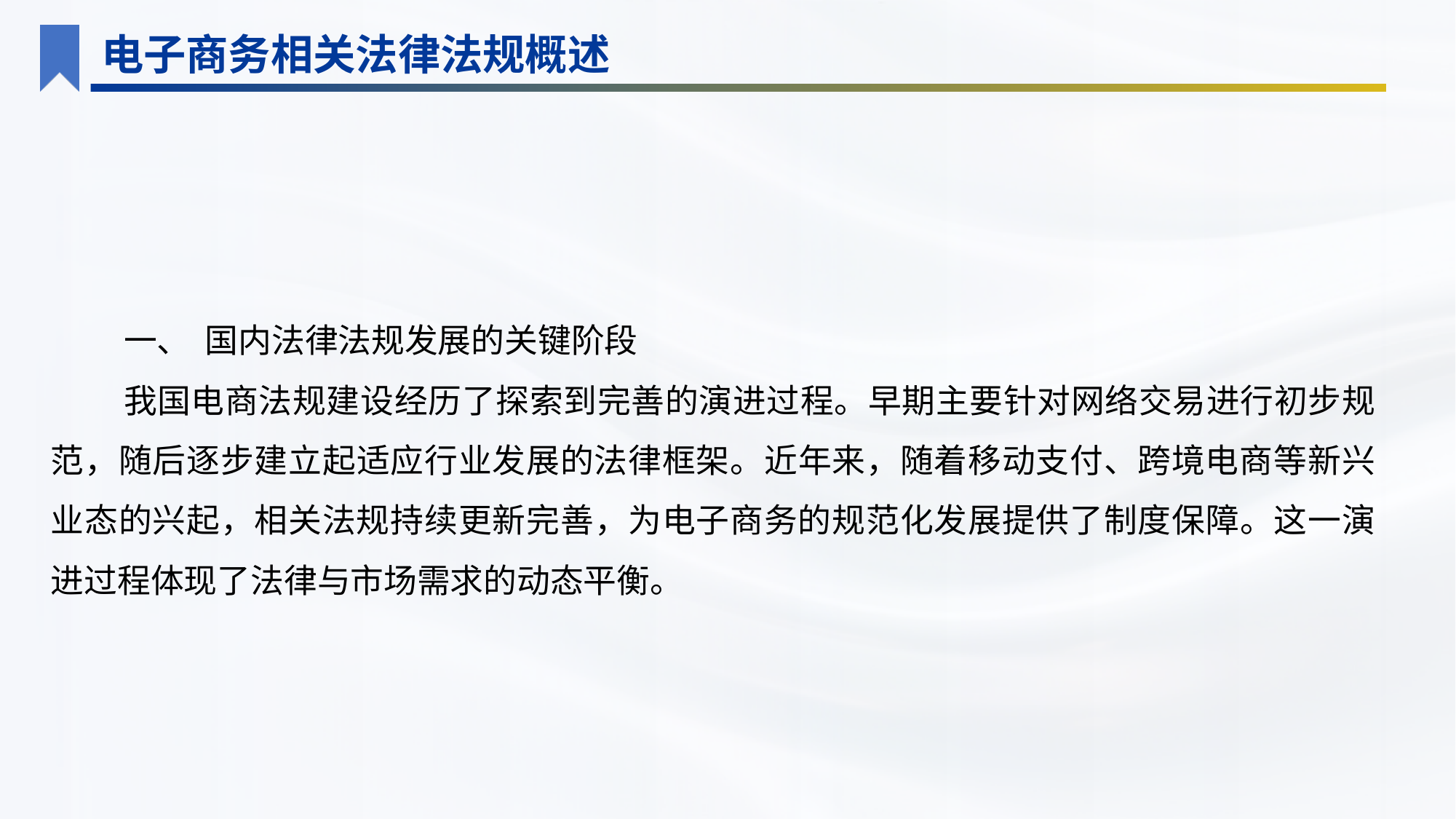

电子商务相关法律法规概述
一、  国内法律法规发展的关键阶段
我国电商法规建设经历了探索到完善的演进过程。早期主要针对网络交易进行初步规范，随后逐步建立起适应行业发展的法律框架。近年来，随着移动支付、跨境电商等新兴业态的兴起，相关法规持续更新完善，为电子商务的规范化发展提供了制度保障。这一演进过程体现了法律与市场需求的动态平衡。